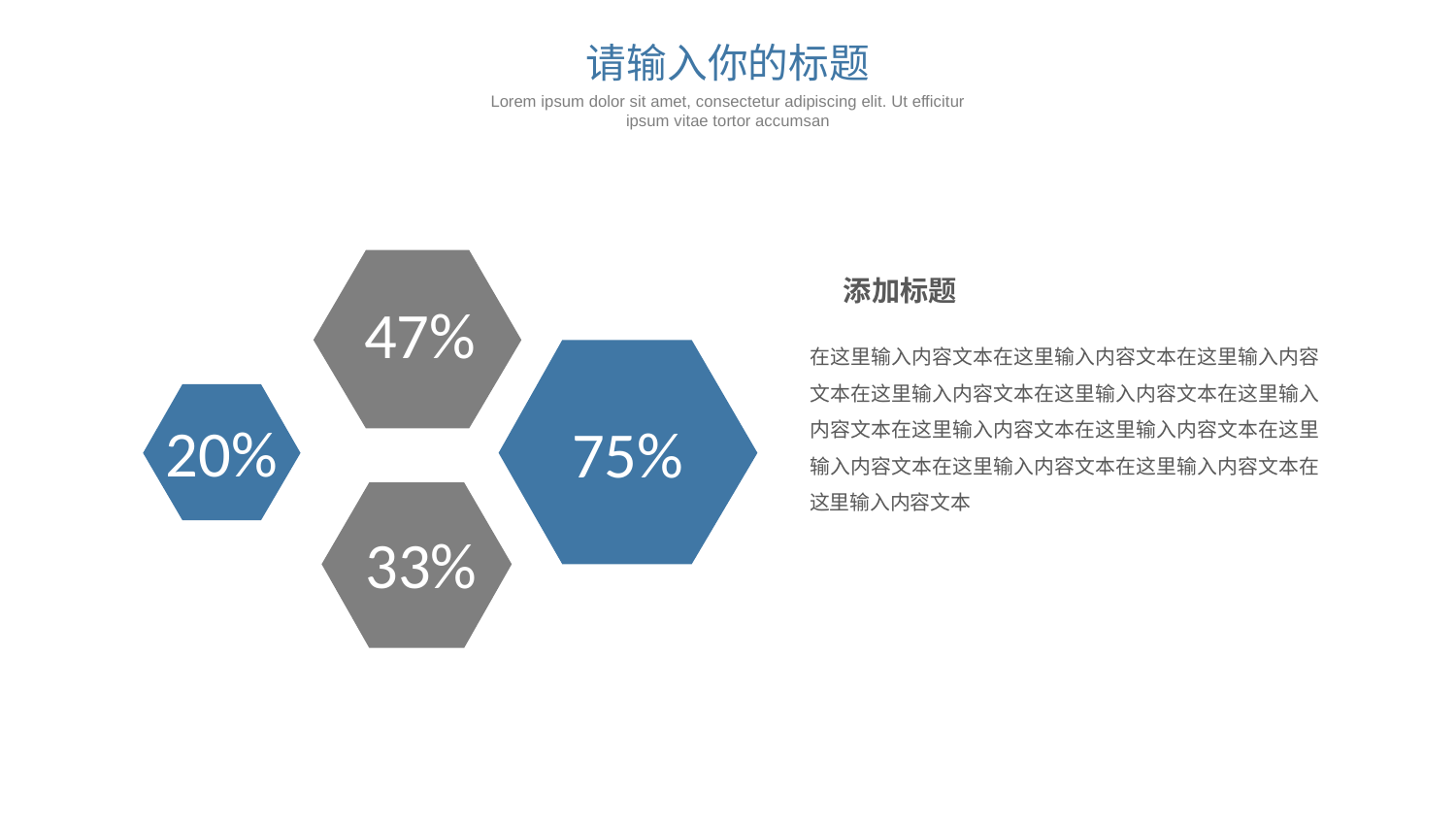

请输入你的标题
Lorem ipsum dolor sit amet, consectetur adipiscing elit. Ut efficitur ipsum vitae tortor accumsan

添加标题
47%
在这里输入内容文本在这里输入内容文本在这里输入内容文本在这里输入内容文本在这里输入内容文本在这里输入内容文本在这里输入内容文本在这里输入内容文本在这里输入内容文本在这里输入内容文本在这里输入内容文本在这里输入内容文本

20%
75%

33%